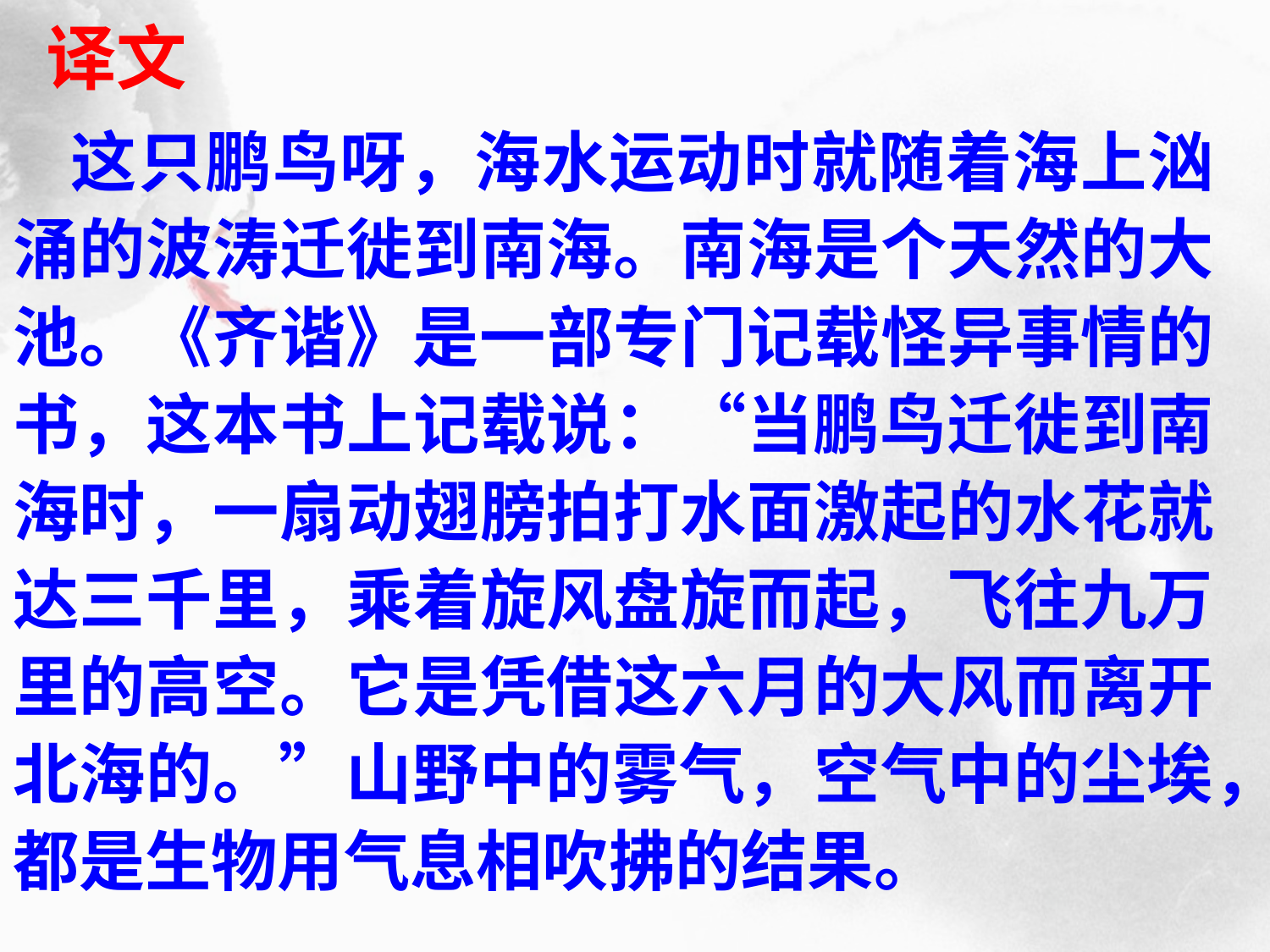

译文
   这只鹏鸟呀，海水运动时就随着海上汹涌的波涛迁徙到南海。南海是个天然的大池。《齐谐》是一部专门记载怪异事情的书，这本书上记载说：“当鹏鸟迁徙到南海时，一扇动翅膀拍打水面激起的水花就达三千里，乘着旋风盘旋而起，飞往九万里的高空。它是凭借这六月的大风而离开北海的。”山野中的雾气，空气中的尘埃，都是生物用气息相吹拂的结果。